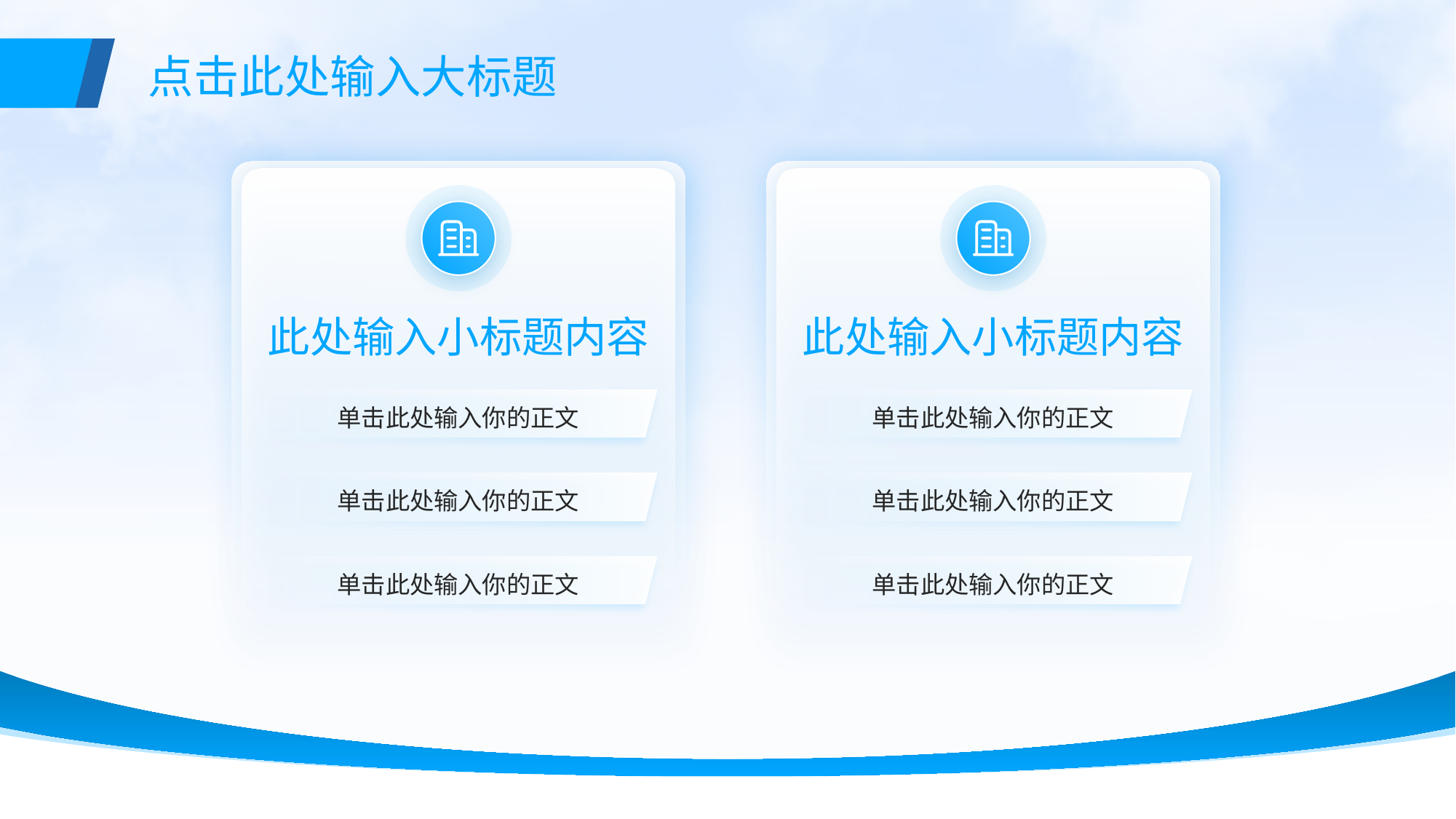

点击此处输入大标题

此处输入小标题内容

单击此处输入你的正文

单击此处输入你的正文

单击此处输入你的正文

此处输入小标题内容

单击此处输入你的正文

单击此处输入你的正文

单击此处输入你的正文